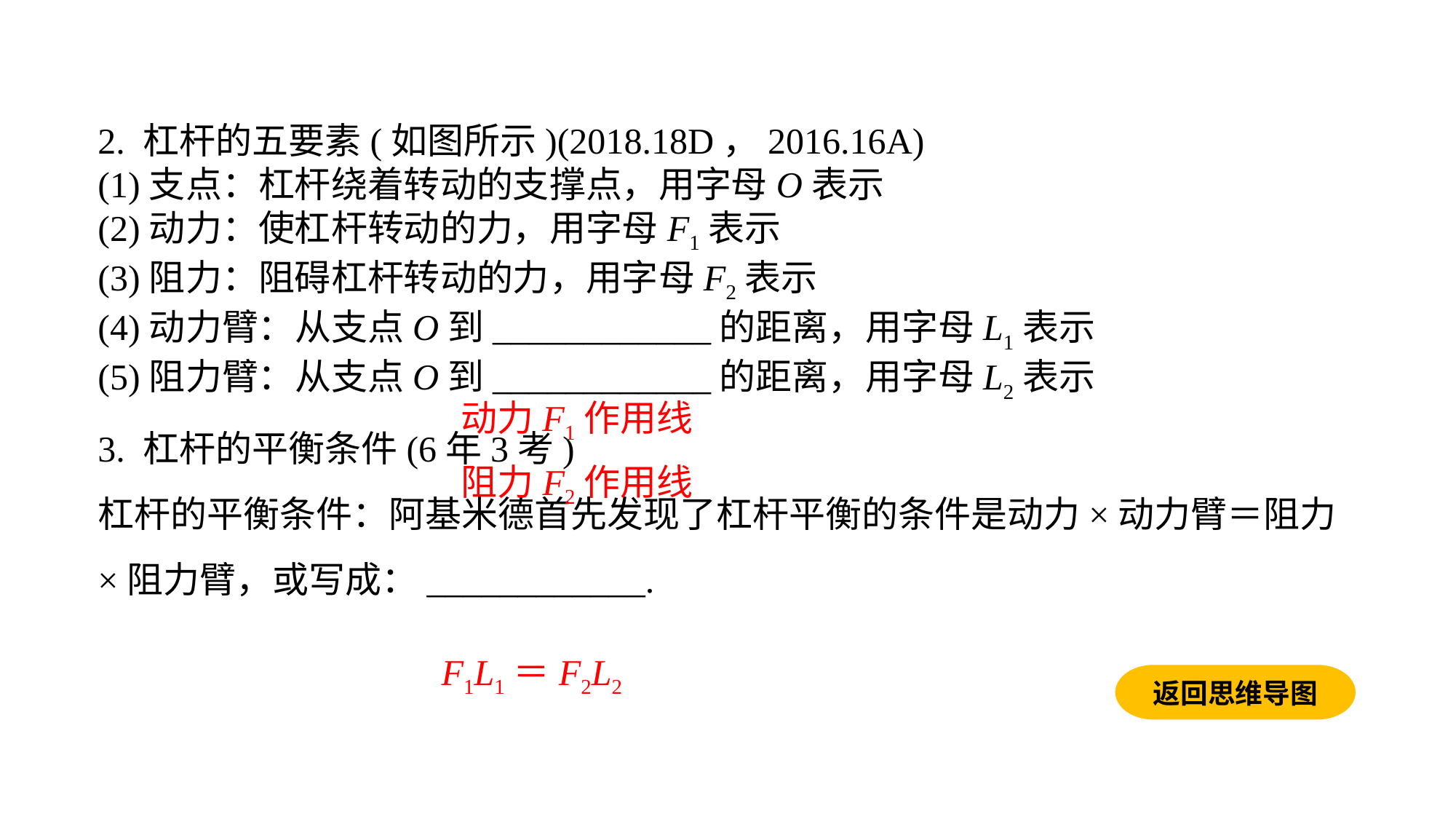

2. 杠杆的五要素(如图所示)(2018.18D，2016.16A)(1)支点：杠杆绕着转动的支撑点，用字母O表示(2)动力：使杠杆转动的力，用字母F1表示(3)阻力：阻碍杠杆转动的力，用字母F2表示(4)动力臂：从支点O到____________的距离，用字母L1表示(5)阻力臂：从支点O到____________的距离，用字母L2表示3. 杠杆的平衡条件(6年3考)
杠杆的平衡条件：阿基米德首先发现了杠杆平衡的条件是动力×动力臂＝阻力×阻力臂，或写成：____________.
动力F1作用线
阻力F2作用线
F1L1＝F2L2
返回思维导图